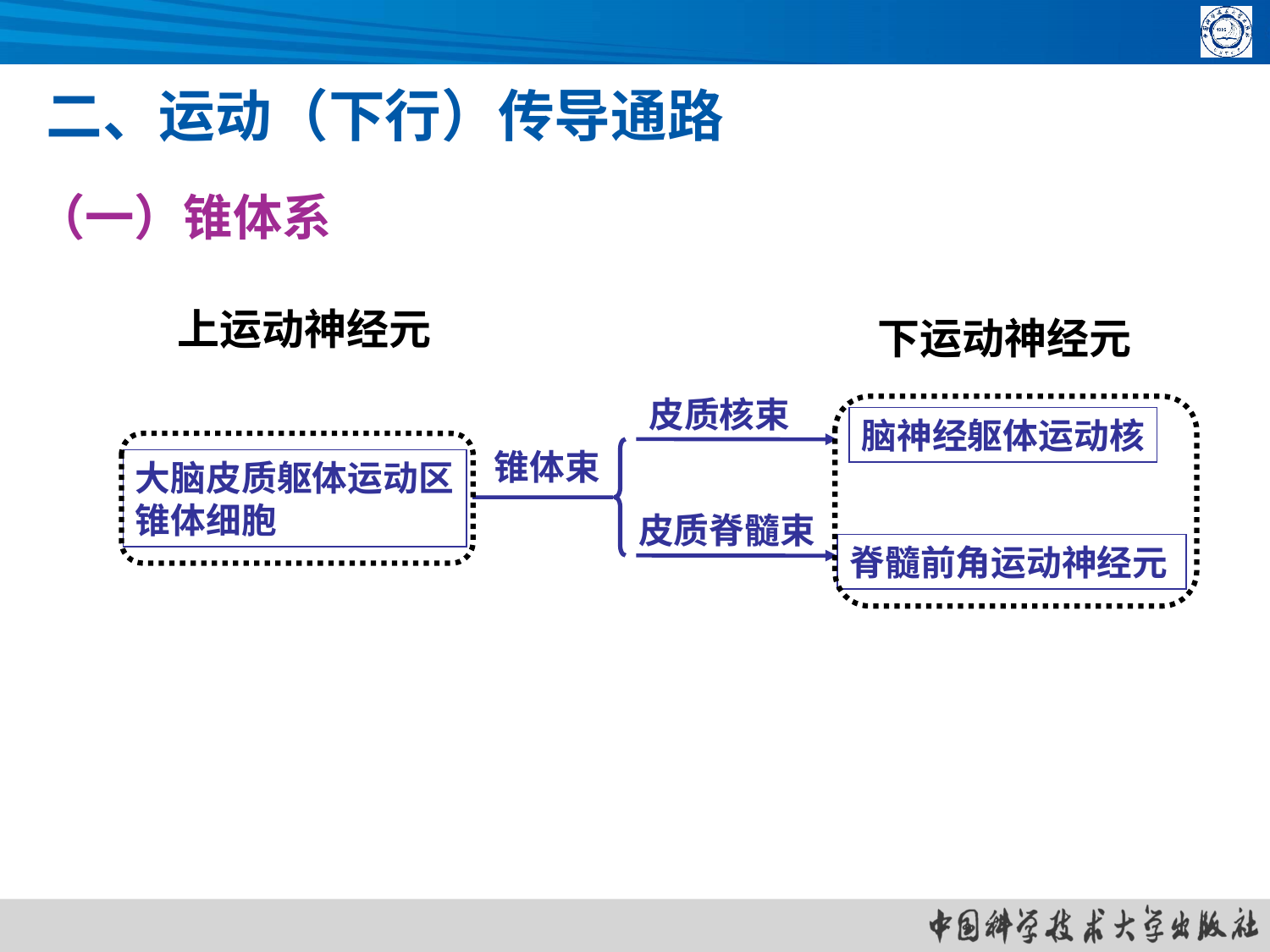

二、运动（下行）传导通路
（一）锥体系
下运动神经元
上运动神经元
皮质核束

脑神经躯体运动核

锥体束

大脑皮质躯体运动区
锥体细胞

皮质脊髓束
脊髓前角运动神经元